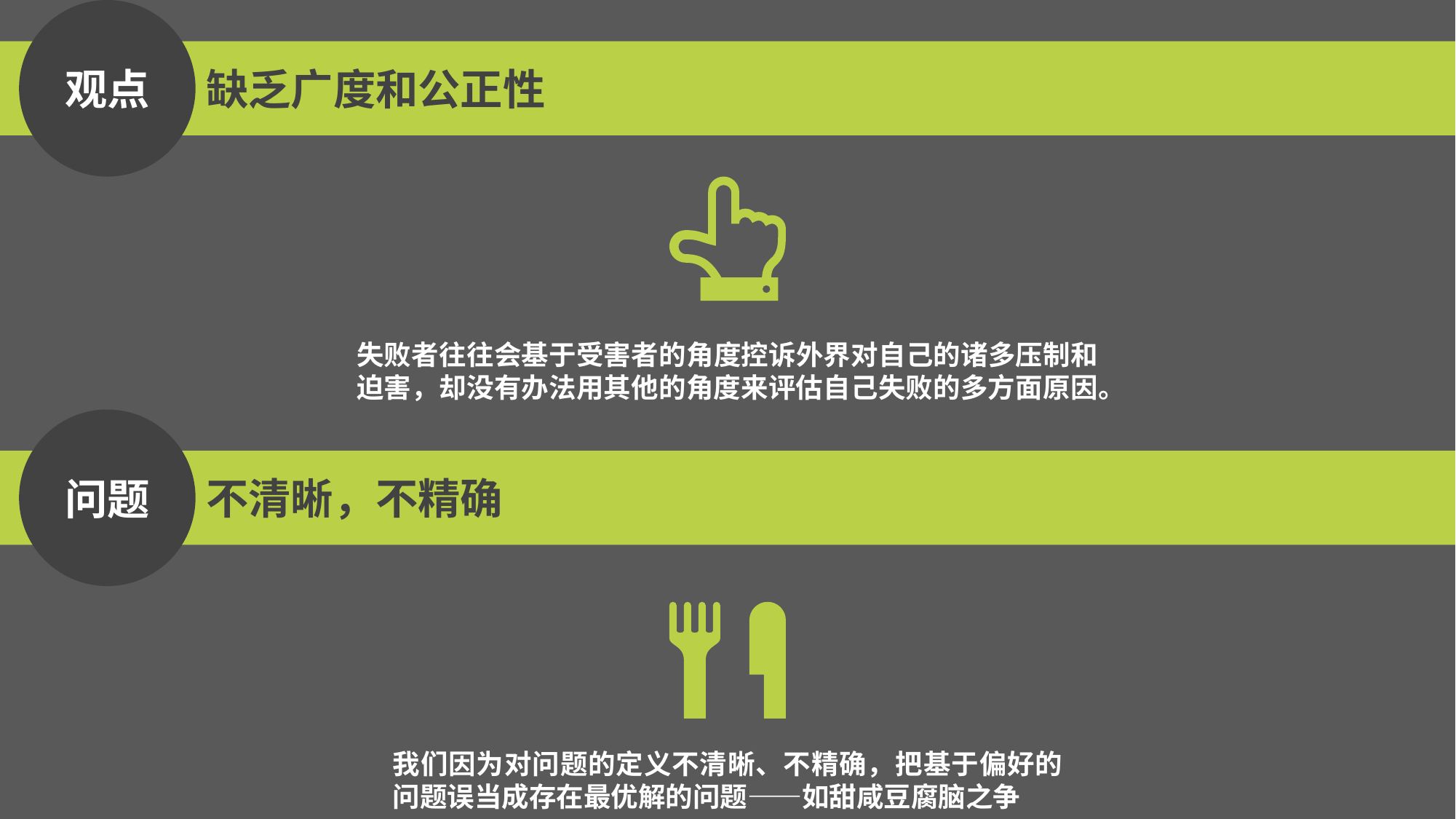

观点

缺乏广度和公正性

失败者往往会基于受害者的角度控诉外界对自己的诸多压制和迫害，却没有办法用其他的角度来评估自己失败的多方面原因。
问题

不清晰，不精确

我们因为对问题的定义不清晰、不精确，把基于偏好的问题误当成存在最优解的问题——如甜咸豆腐脑之争